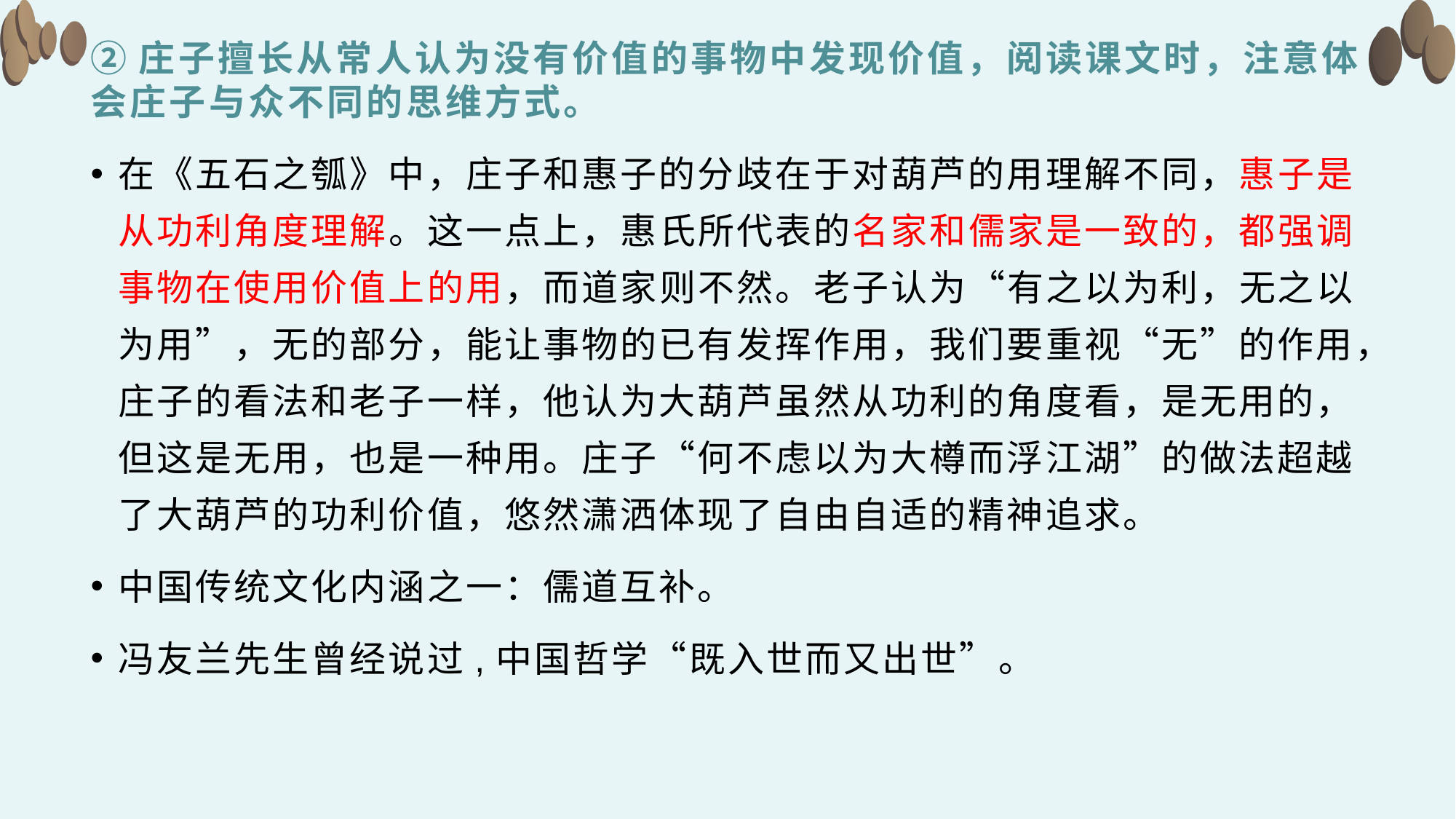

# ②庄子擅长从常人认为没有价值的事物中发现价值，阅读课文时，注意体会庄子与众不同的思维方式。
在《五石之瓠》中，庄子和惠子的分歧在于对葫芦的用理解不同，惠子是从功利角度理解。这一点上，惠氏所代表的名家和儒家是一致的，都强调事物在使用价值上的用，而道家则不然。老子认为“有之以为利，无之以为用”，无的部分，能让事物的已有发挥作用，我们要重视“无”的作用，庄子的看法和老子一样，他认为大葫芦虽然从功利的角度看，是无用的，但这是无用，也是一种用。庄子“何不虑以为大樽而浮江湖”的做法超越了大葫芦的功利价值，悠然潇洒体现了自由自适的精神追求。
中国传统文化内涵之一：儒道互补。
冯友兰先生曾经说过,中国哲学“既入世而又出世”。